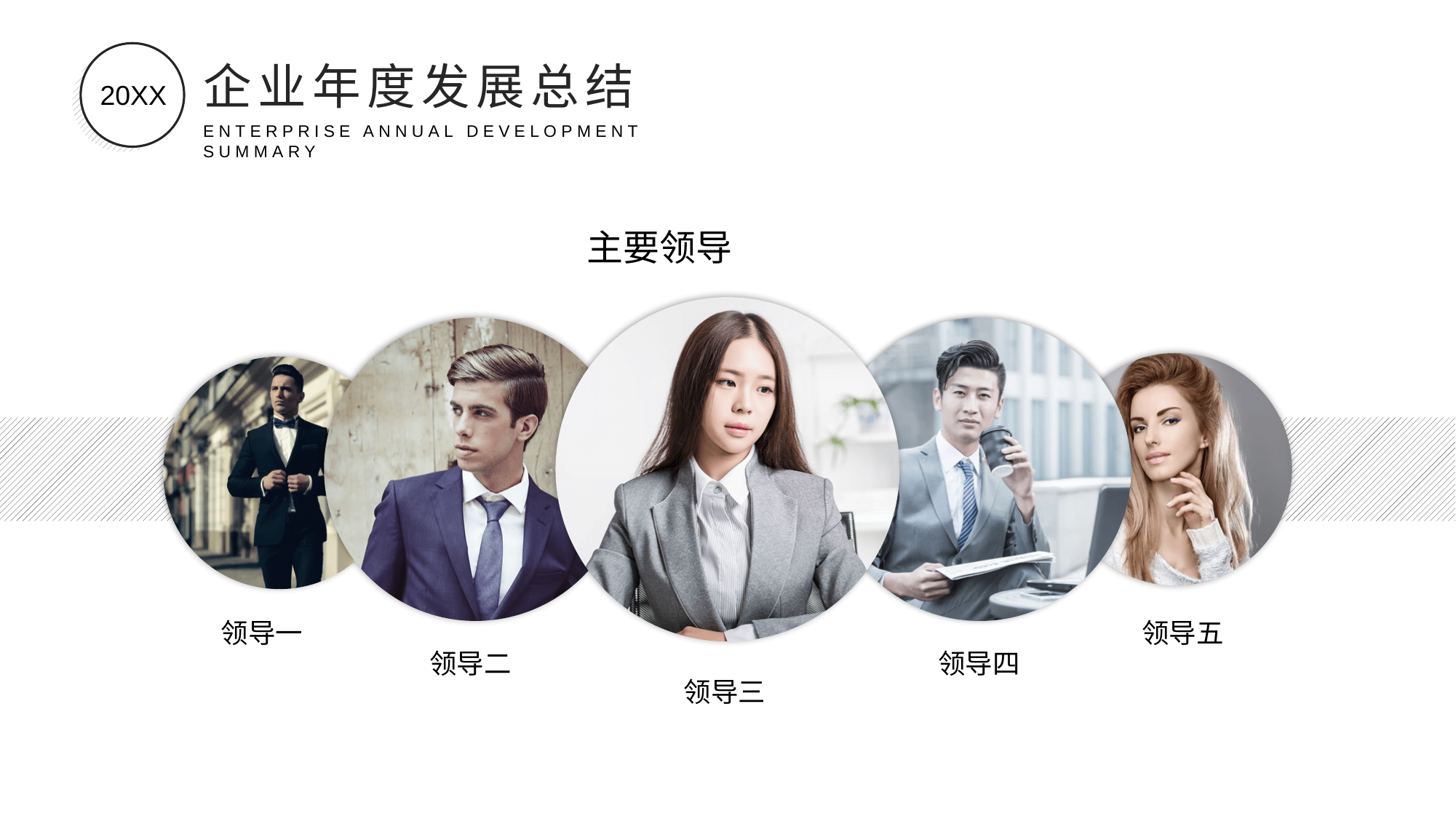

20XX
企业年度发展总结
ENTERPRISE ANNUAL DEVELOPMENT SUMMARY
主要领导

领导一
领导五
领导四
领导二
领导三